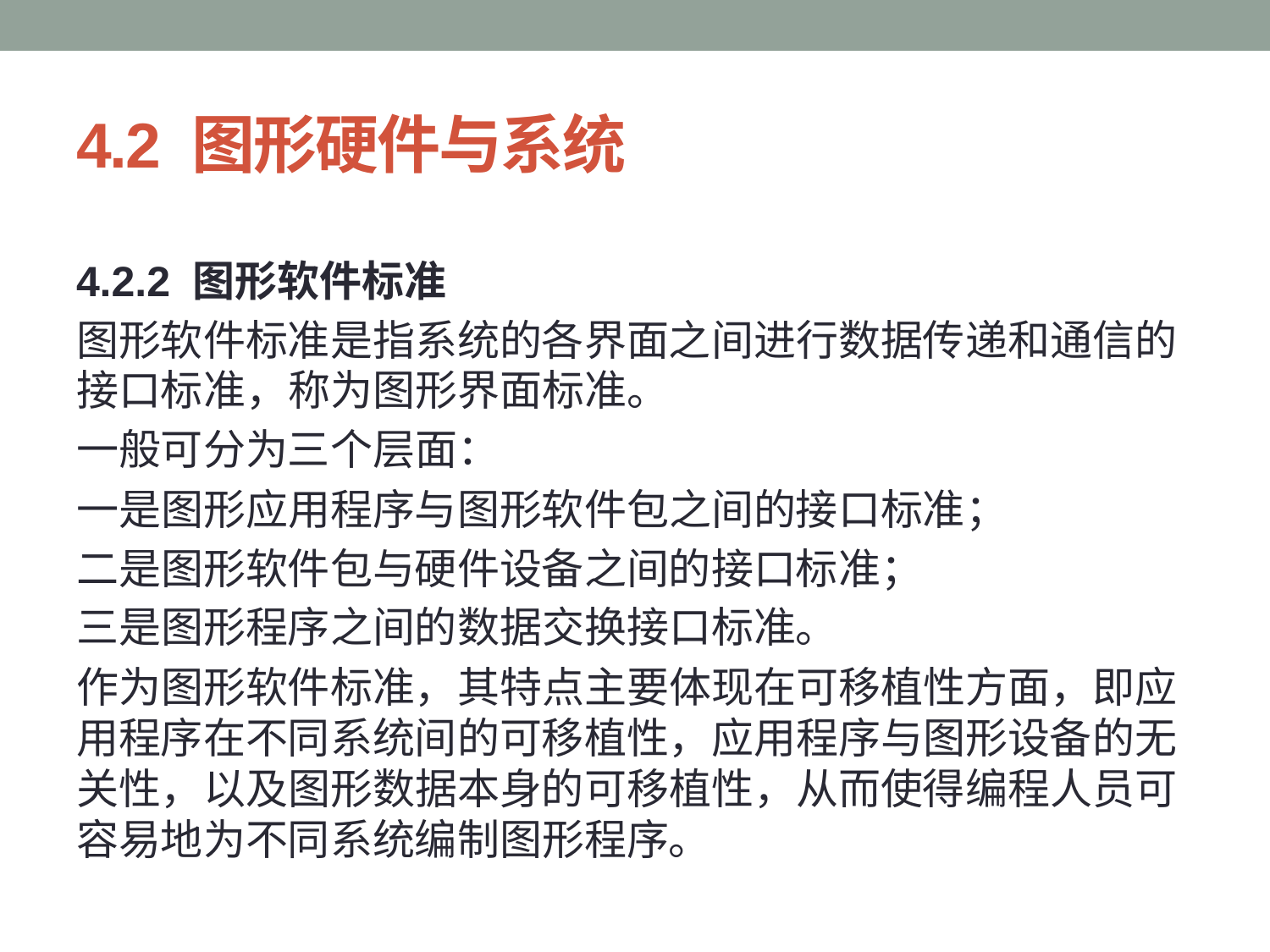

# 4.2 图形硬件与系统
4.2.2 图形软件标准
图形软件标准是指系统的各界面之间进行数据传递和通信的接口标准，称为图形界面标准。
一般可分为三个层面：
一是图形应用程序与图形软件包之间的接口标准；
二是图形软件包与硬件设备之间的接口标准；
三是图形程序之间的数据交换接口标准。
作为图形软件标准，其特点主要体现在可移植性方面，即应用程序在不同系统间的可移植性，应用程序与图形设备的无关性，以及图形数据本身的可移植性，从而使得编程人员可容易地为不同系统编制图形程序。